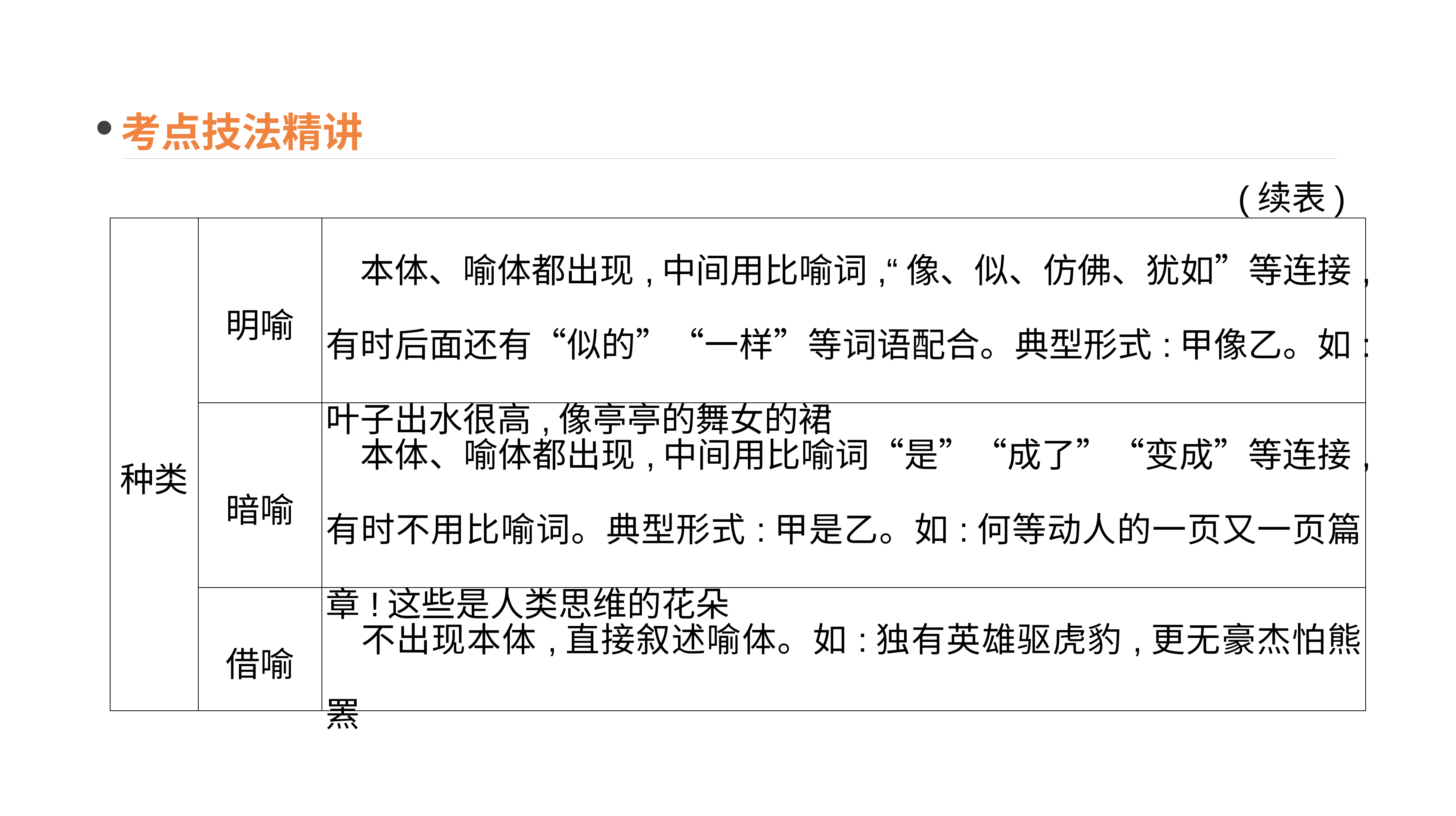

考点技法精讲

(续表)
| 种类 | 明喻 | 本体、喻体都出现,中间用比喻词,“像、似、仿佛、犹如”等连接,有时后面还有“似的”“一样”等词语配合。典型形式:甲像乙。如:叶子出水很高,像亭亭的舞女的裙 |
| --- | --- | --- |
|  | 暗喻 | 本体、喻体都出现,中间用比喻词“是”“成了”“变成”等连接,有时不用比喻词。典型形式:甲是乙。如:何等动人的一页又一页篇章!这些是人类思维的花朵 |
|  | 借喻 | 不出现本体,直接叙述喻体。如:独有英雄驱虎豹,更无豪杰怕熊罴 |